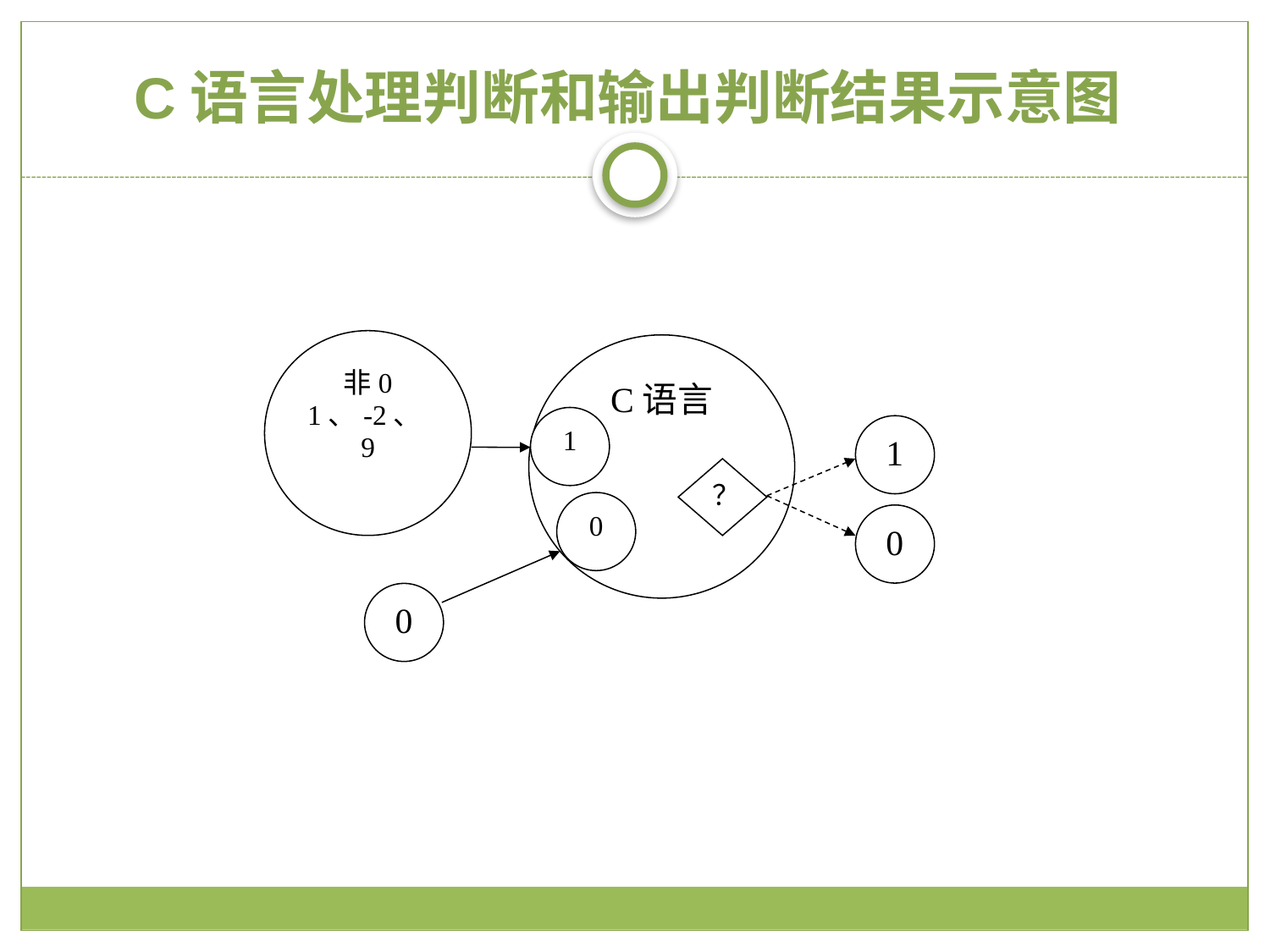

# C语言处理判断和输出判断结果示意图

非0
1、-2、9
C语言
1
1

？

0

0

0